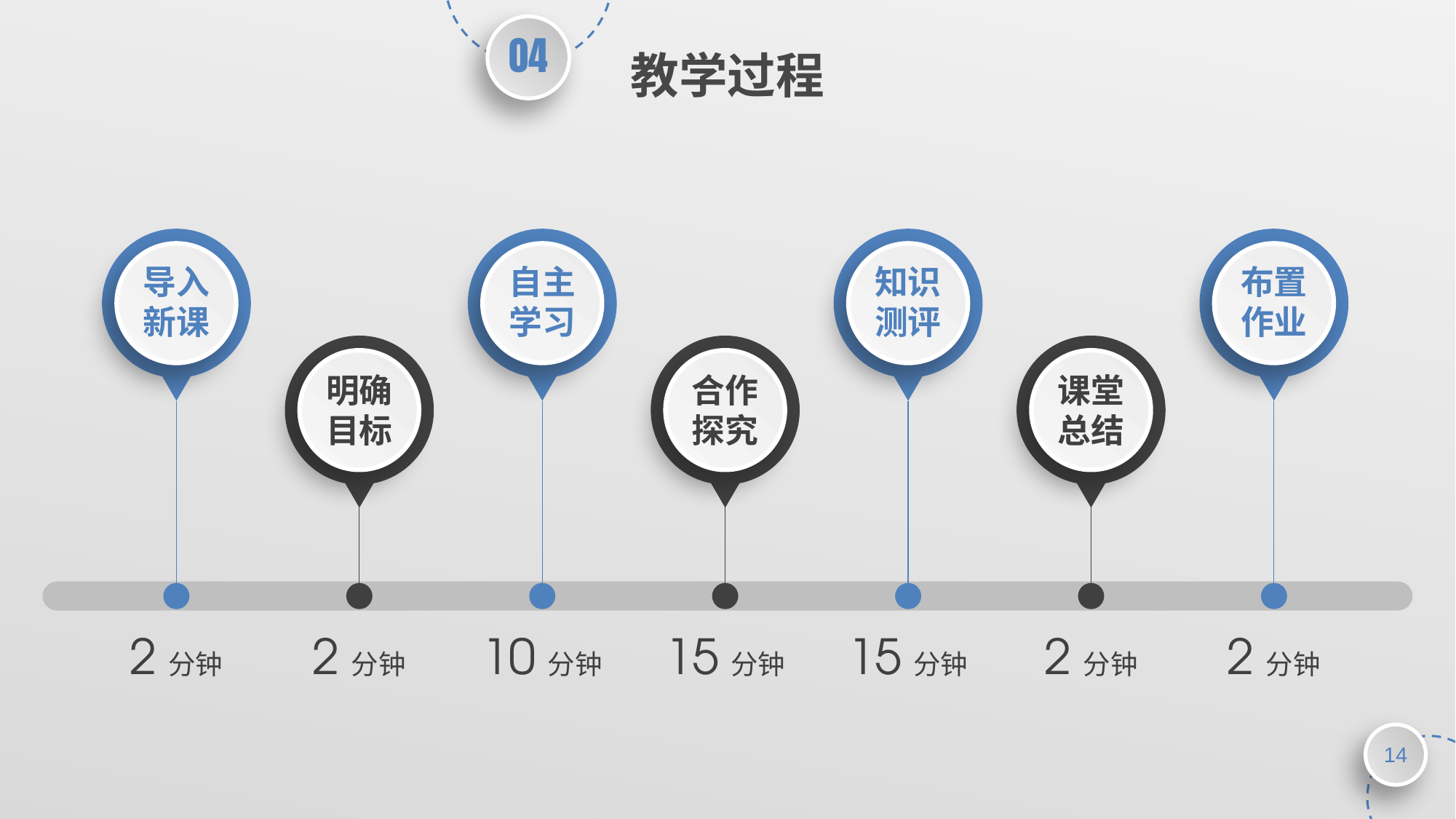

教学过程

导入
新课

自主学习

知识测评

布置作业

明确目标

合作探究

课堂总结

2分钟
2分钟
10分钟
15分钟
15分钟
2分钟
2分钟